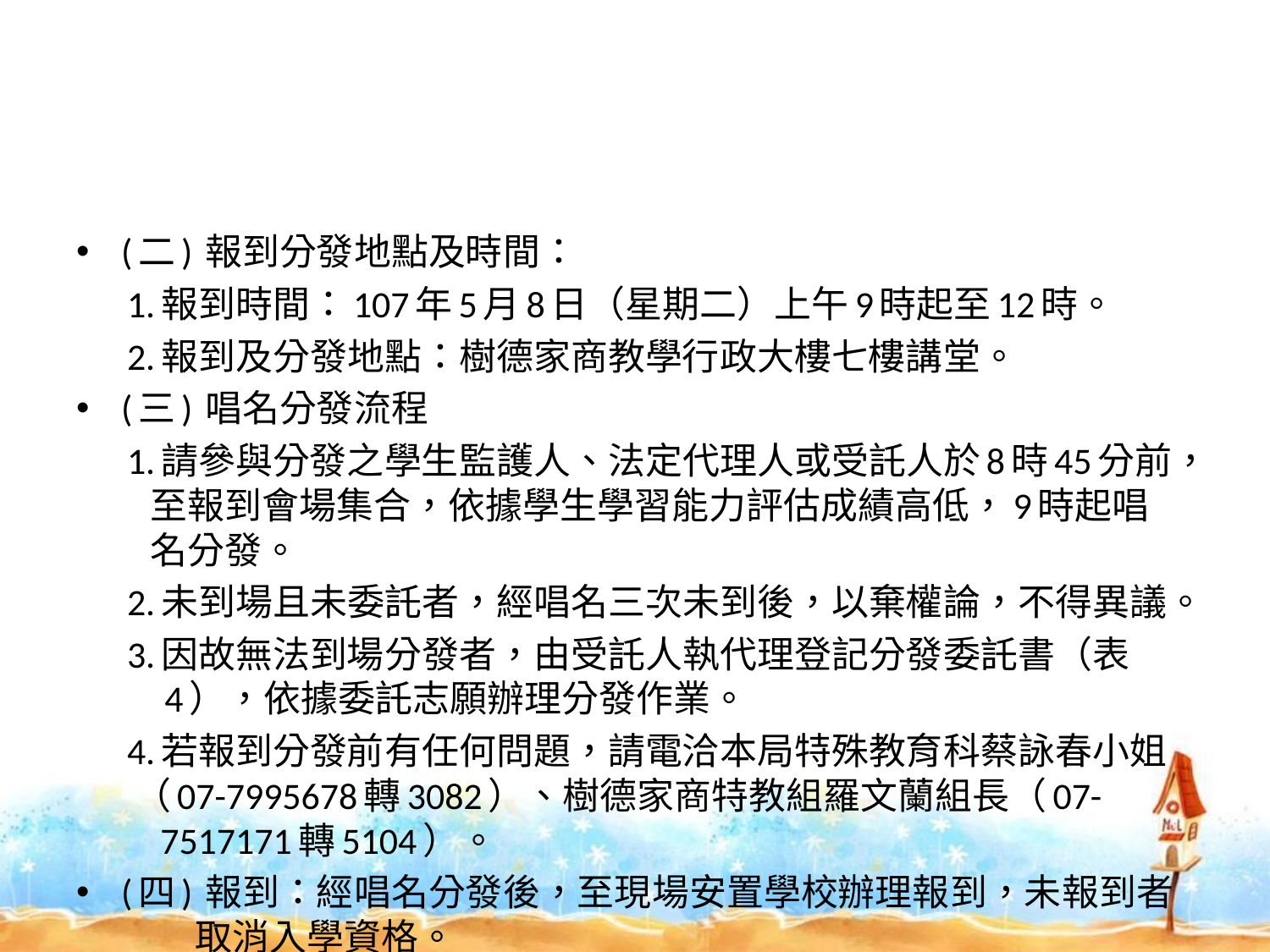

#
(二)	報到分發地點及時間：
      1.報到時間：107年5月8日（星期二）上午9時起至12時。
      2.報到及分發地點：樹德家商教學行政大樓七樓講堂。
(三)	唱名分發流程
      1.請參與分發之學生監護人、法定代理人或受託人於8時45分前，
         至報到會場集合，依據學生學習能力評估成績高低，9時起唱
         名分發。
      2.未到場且未委託者，經唱名三次未到後，以棄權論，不得異議。
      3.因故無法到場分發者，由受託人執代理登記分發委託書（表
          4），依據委託志願辦理分發作業。
      4.若報到分發前有任何問題，請電洽本局特殊教育科蔡詠春小姐
       （07-7995678轉3082）、樹德家商特教組羅文蘭組長（07-
          7517171轉5104）。
(四)	報到：經唱名分發後，至現場安置學校辦理報到，未報到者
         取消入學資格。